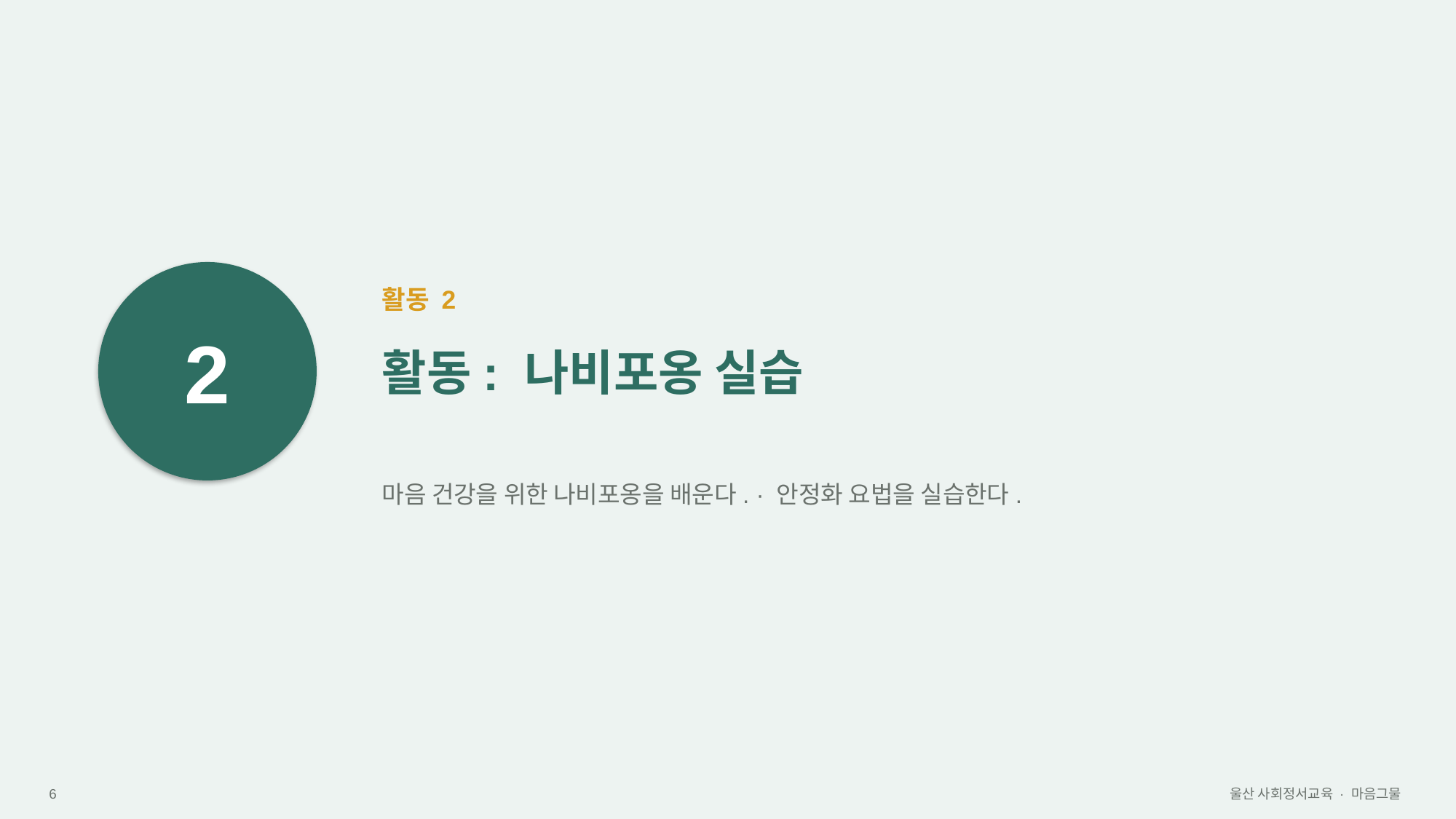

2
활동 2
활동: 나비포옹 실습
마음 건강을 위한 나비포옹을 배운다. · 안정화 요법을 실습한다.
6
울산 사회정서교육 · 마음그물